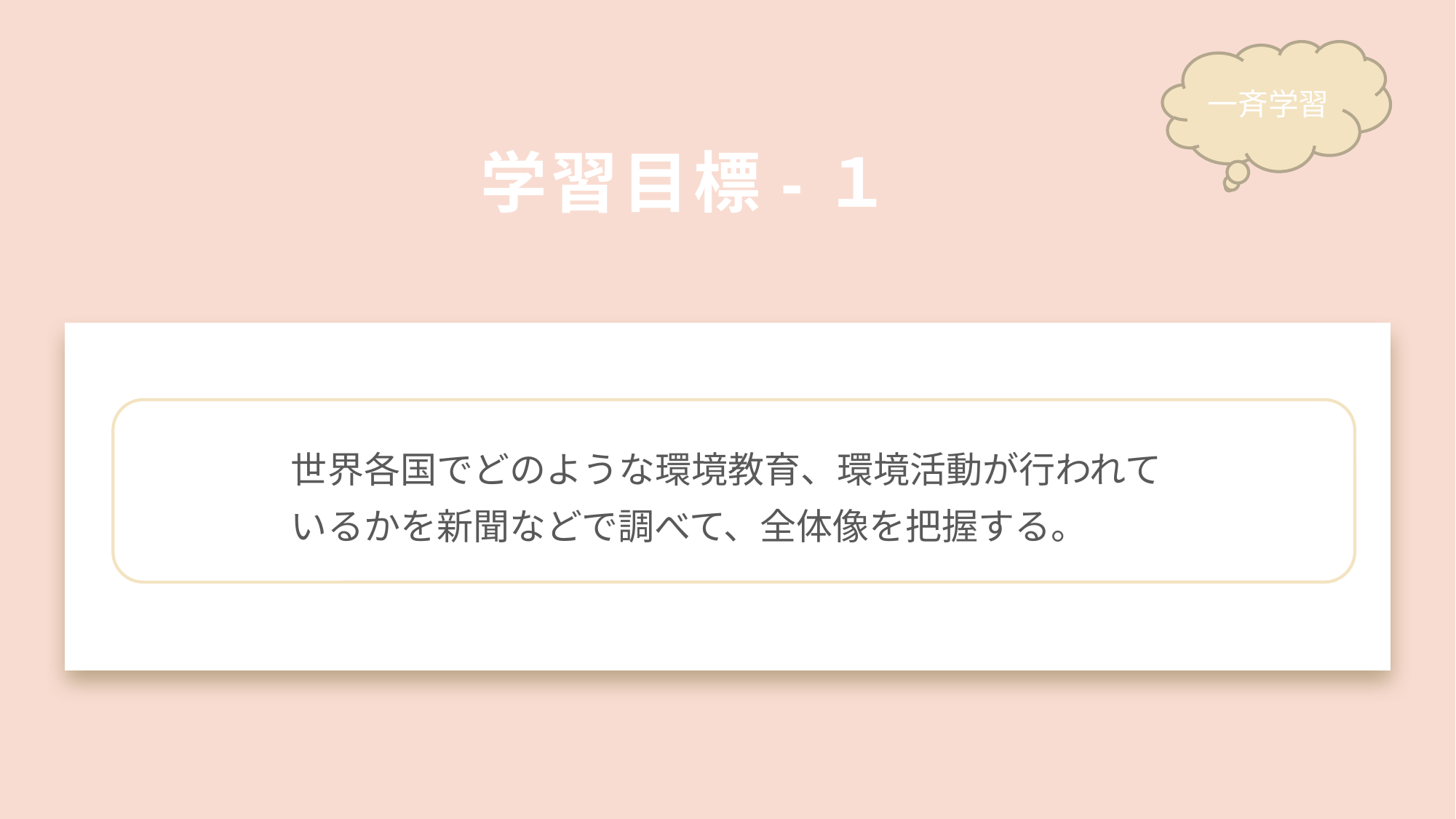

一斉学習
# 学習目標-１

世界各国でどのような環境教育、環境活動が行われて
いるかを新聞などで調べて、全体像を把握する。